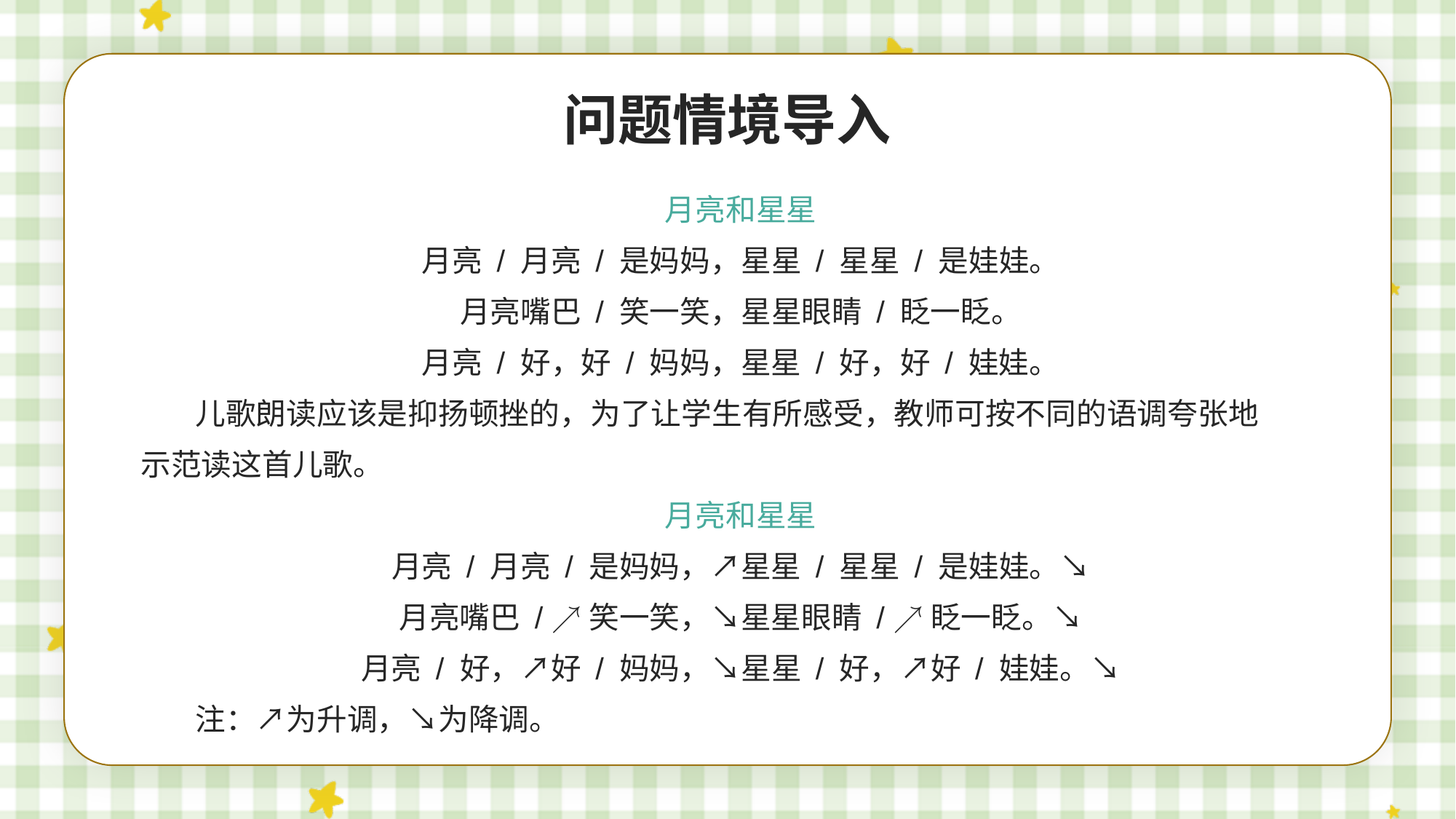

问题情境导入
月亮和星星
月亮 / 月亮 / 是妈妈，星星 / 星星 / 是娃娃。
月亮嘴巴 / 笑一笑，星星眼睛 / 眨一眨。
月亮 / 好，好 / 妈妈，星星 / 好，好 / 娃娃。
儿歌朗读应该是抑扬顿挫的，为了让学生有所感受，教师可按不同的语调夸张地示范读这首儿歌。
月亮和星星
月亮 / 月亮 / 是妈妈，↗星星 / 星星 / 是娃娃。↘
月亮嘴巴 / ↗笑一笑，↘星星眼睛 / ↗眨一眨。↘
月亮 / 好，↗好 / 妈妈，↘星星 / 好，↗好 / 娃娃。↘
注：↗为升调，↘为降调。